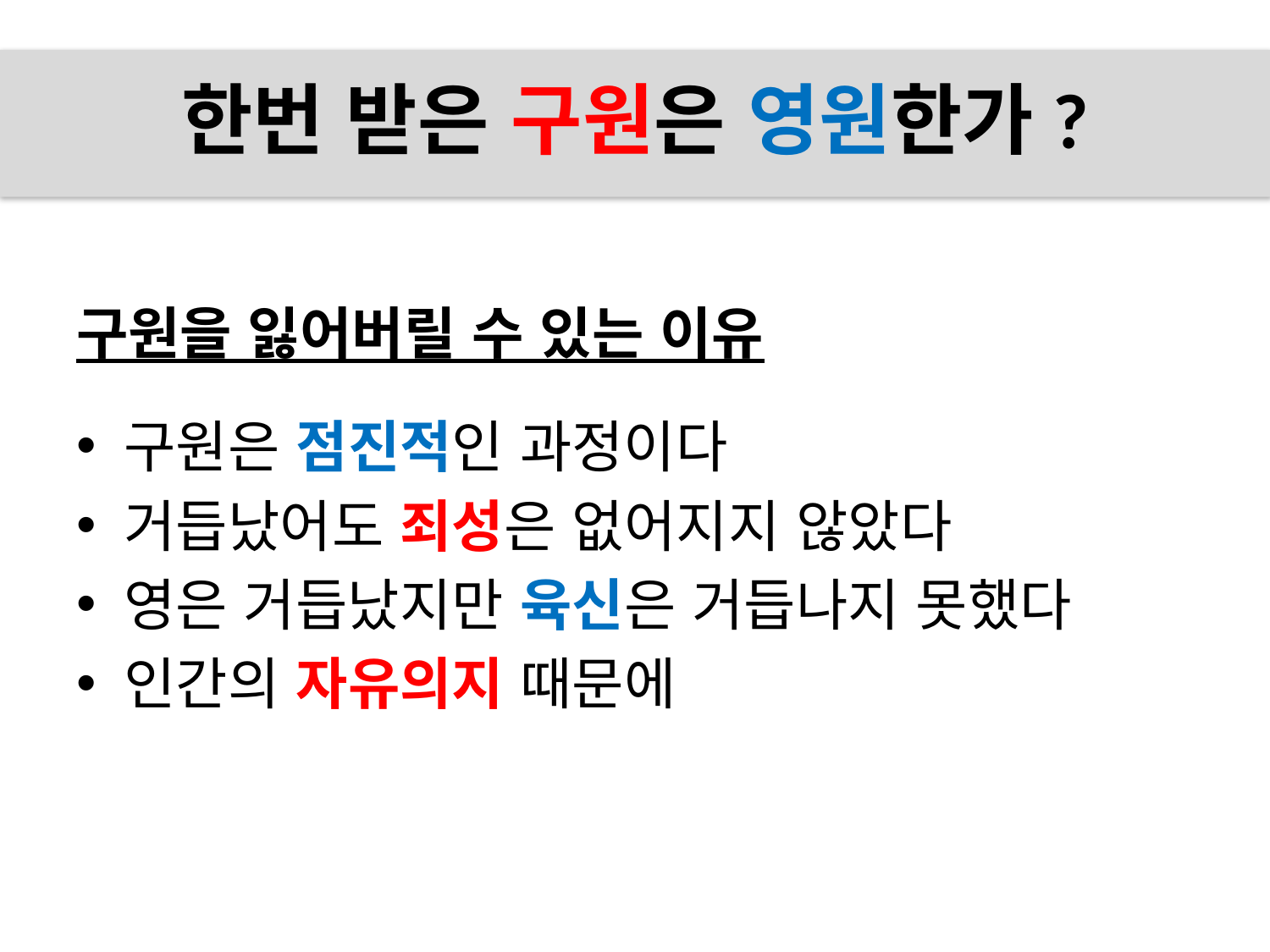

# 한번 받은 구원은 영원한가?

구원을 잃어버릴 수 있는 이유
구원은 점진적인 과정이다
거듭났어도 죄성은 없어지지 않았다
영은 거듭났지만 육신은 거듭나지 못했다
인간의 자유의지 때문에